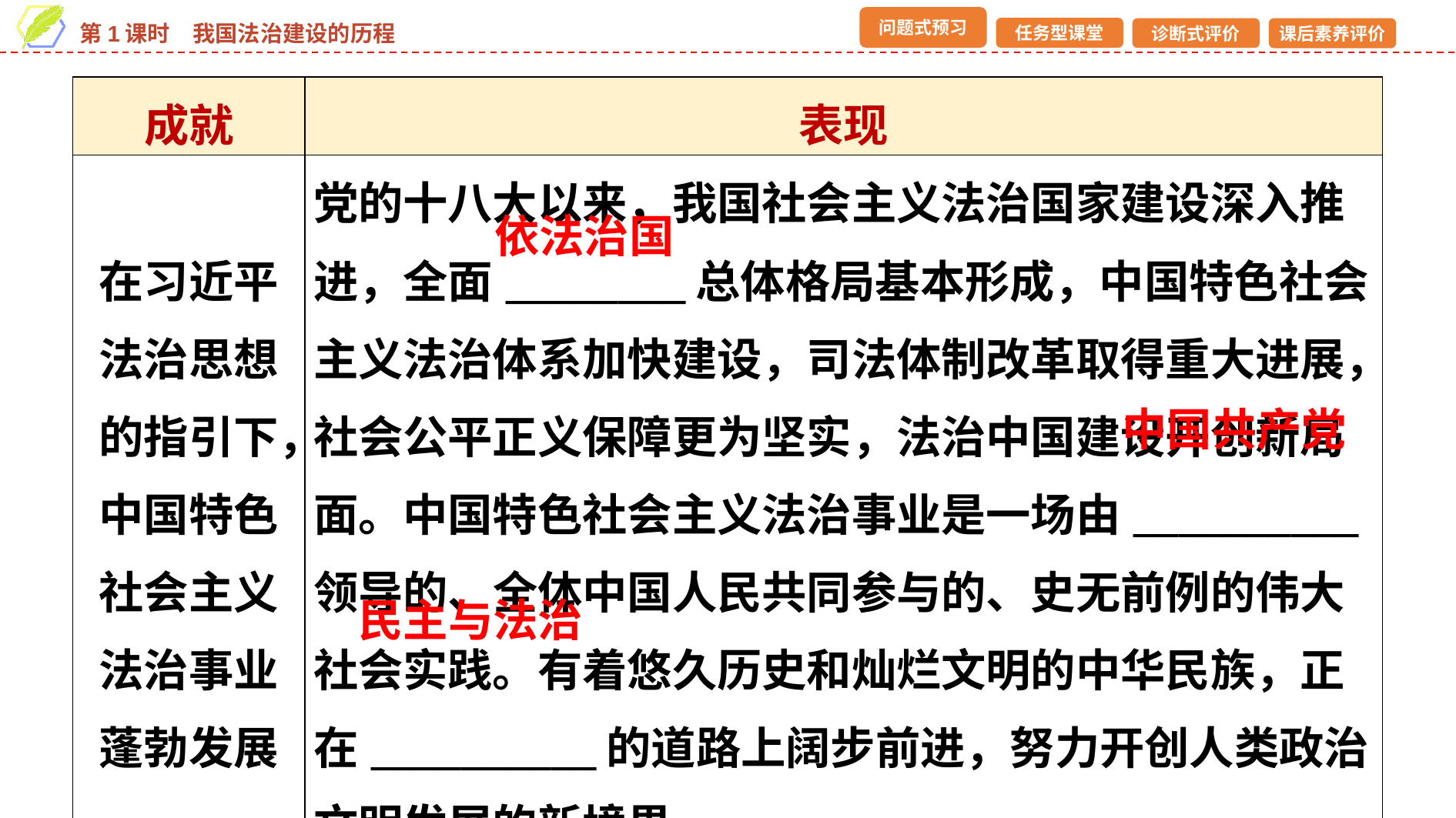

| 成就 | 表现 |
| --- | --- |
| 在习近平法治思想的指引下，中国特色社会主义法治事业蓬勃发展 | 党的十八大以来，我国社会主义法治国家建设深入推进，全面\_\_\_\_\_\_\_\_总体格局基本形成，中国特色社会主义法治体系加快建设，司法体制改革取得重大进展，社会公平正义保障更为坚实，法治中国建设开创新局面。中国特色社会主义法治事业是一场由\_\_\_\_\_\_\_\_\_\_领导的、全体中国人民共同参与的、史无前例的伟大社会实践。有着悠久历史和灿烂文明的中华民族，正在\_\_\_\_\_\_\_\_\_\_的道路上阔步前进，努力开创人类政治文明发展的新境界 |
依法治国
中国共产党
民主与法治